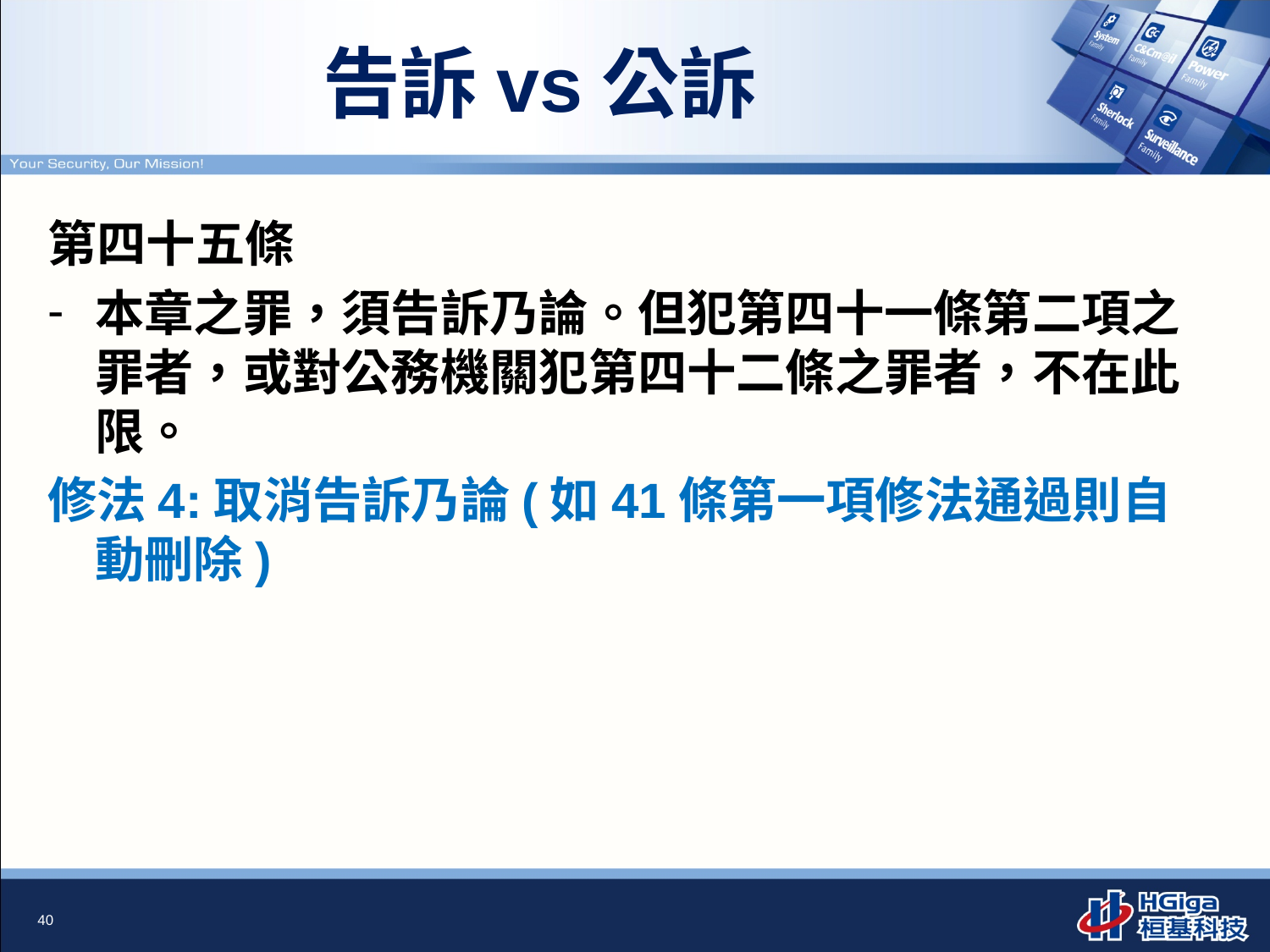

# 告訴vs公訴
第四十五條
本章之罪，須告訴乃論。但犯第四十一條第二項之罪者，或對公務機關犯第四十二條之罪者，不在此限。
修法4:取消告訴乃論(如41條第一項修法通過則自動刪除)
40